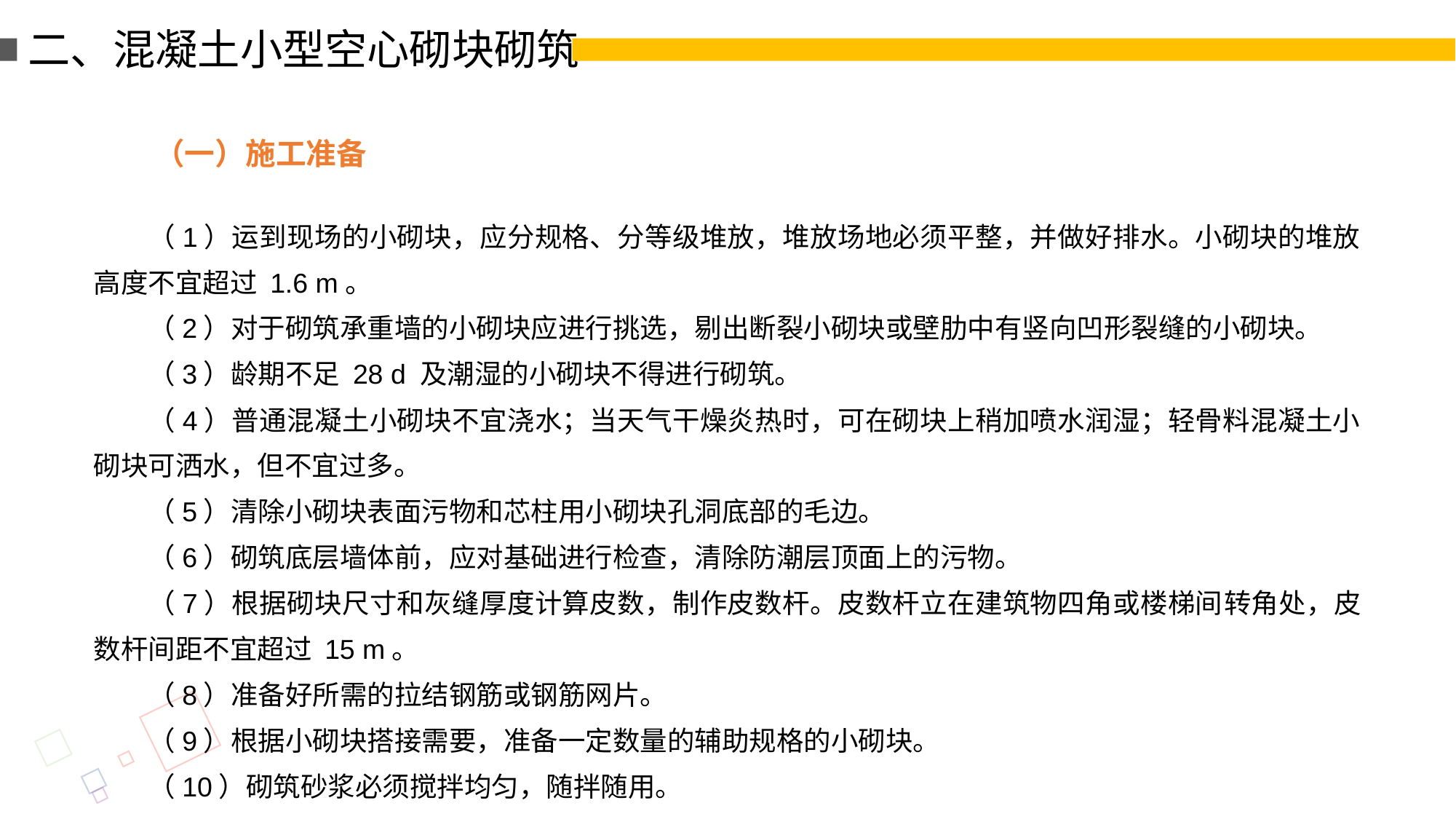

二、混凝土小型空心砌块砌筑
（一）施工准备
（1）运到现场的小砌块，应分规格、分等级堆放，堆放场地必须平整，并做好排水。小砌块的堆放高度不宜超过 1.6 m。
（2）对于砌筑承重墙的小砌块应进行挑选，剔出断裂小砌块或壁肋中有竖向凹形裂缝的小砌块。
（3）龄期不足 28 d 及潮湿的小砌块不得进行砌筑。
（4）普通混凝土小砌块不宜浇水；当天气干燥炎热时，可在砌块上稍加喷水润湿；轻骨料混凝土小砌块可洒水，但不宜过多。
（5）清除小砌块表面污物和芯柱用小砌块孔洞底部的毛边。
（6）砌筑底层墙体前，应对基础进行检查，清除防潮层顶面上的污物。
（7）根据砌块尺寸和灰缝厚度计算皮数，制作皮数杆。皮数杆立在建筑物四角或楼梯间转角处，皮数杆间距不宜超过 15 m。
（8）准备好所需的拉结钢筋或钢筋网片。
（9）根据小砌块搭接需要，准备一定数量的辅助规格的小砌块。
（10）砌筑砂浆必须搅拌均匀，随拌随用。